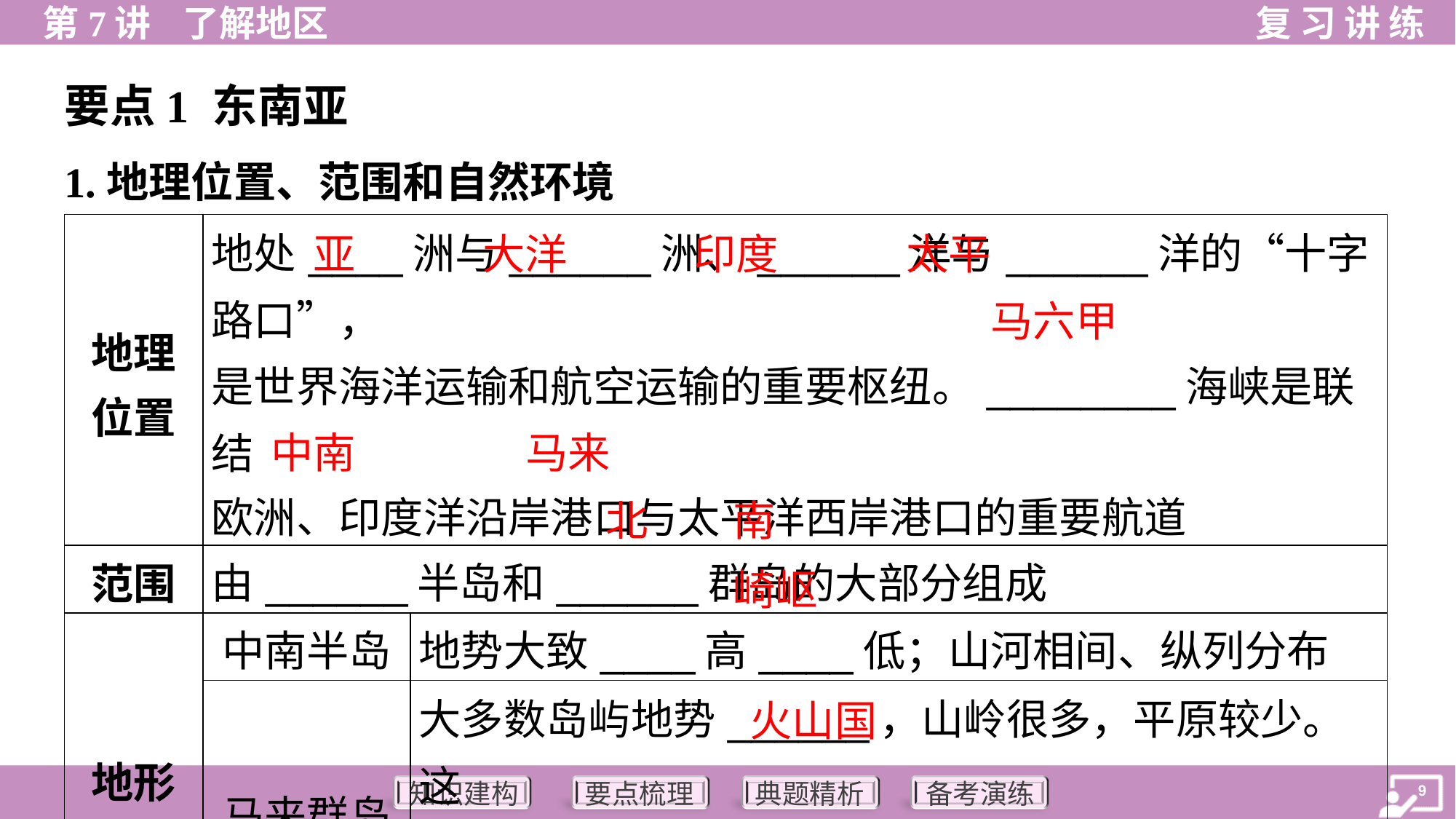

要点1 东南亚
1.地理位置、范围和自然环境
| 地理 位置 | 地处\_\_\_\_洲与\_\_\_\_\_\_洲、\_\_\_\_\_\_洋与\_\_\_\_\_\_洋的“十字路口”， 是世界海洋运输和航空运输的重要枢纽。\_\_\_\_\_\_\_\_海峡是联结 欧洲、印度洋沿岸港口与太平洋西岸港口的重要航道 |  |
| --- | --- | --- |
| 范围 | 由\_\_\_\_\_\_半岛和\_\_\_\_\_\_群岛的大部分组成 |  |
| 地形 | 中南半岛 | 地势大致\_\_\_\_高\_\_\_\_低；山河相间、纵列分布 |
|  | 马来群岛 | 大多数岛屿地势\_\_\_\_\_\_，山岭很多，平原较少。这 里火山、地震活动频繁，印度尼西亚是世界上火山 最多的国家，有“\_\_\_\_\_\_\_\_”之称 |
亚
大洋
印度
太平
马六甲
中南
马来
北
南
崎岖
火山国